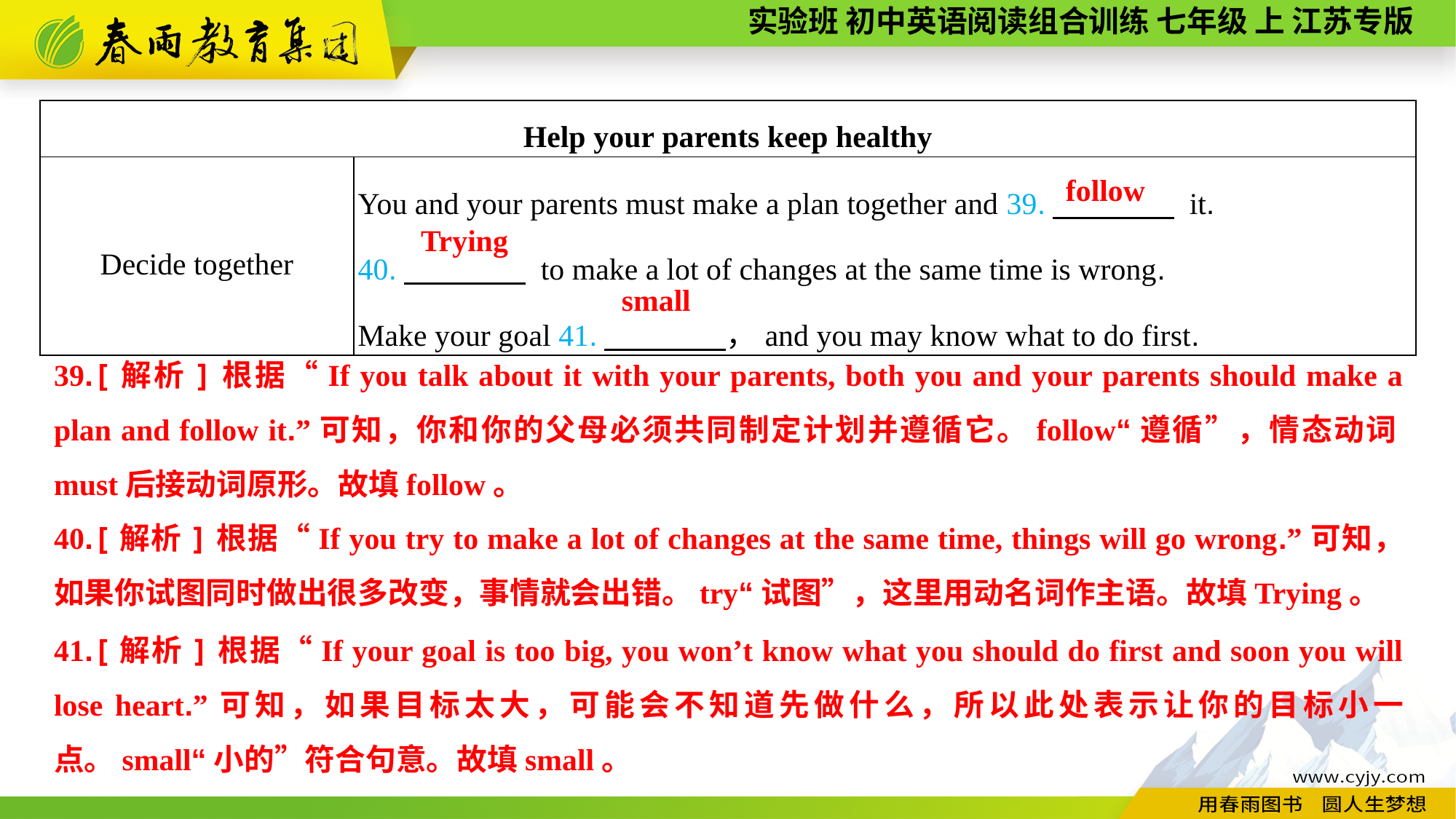

| Help your parents keep healthy |  |
| --- | --- |
| Decide together | You and your parents must make a plan together and 39.　　　　 it. 40.　　　　 to make a lot of changes at the same time is wrong. Make your goal 41.　　　　，and you may know what to do first. |
follow
Trying
small
39.[解析]根据“If you talk about it with your parents, both you and your parents should make a plan and follow it.”可知，你和你的父母必须共同制定计划并遵循它。follow“遵循”，情态动词must后接动词原形。故填follow。
40.[解析]根据“If you try to make a lot of changes at the same time, things will go wrong.”可知，如果你试图同时做出很多改变，事情就会出错。try“试图”，这里用动名词作主语。故填Trying。
41.[解析]根据“If your goal is too big, you won’t know what you should do first and soon you will lose heart.”可知，如果目标太大，可能会不知道先做什么，所以此处表示让你的目标小一点。small“小的”符合句意。故填small。